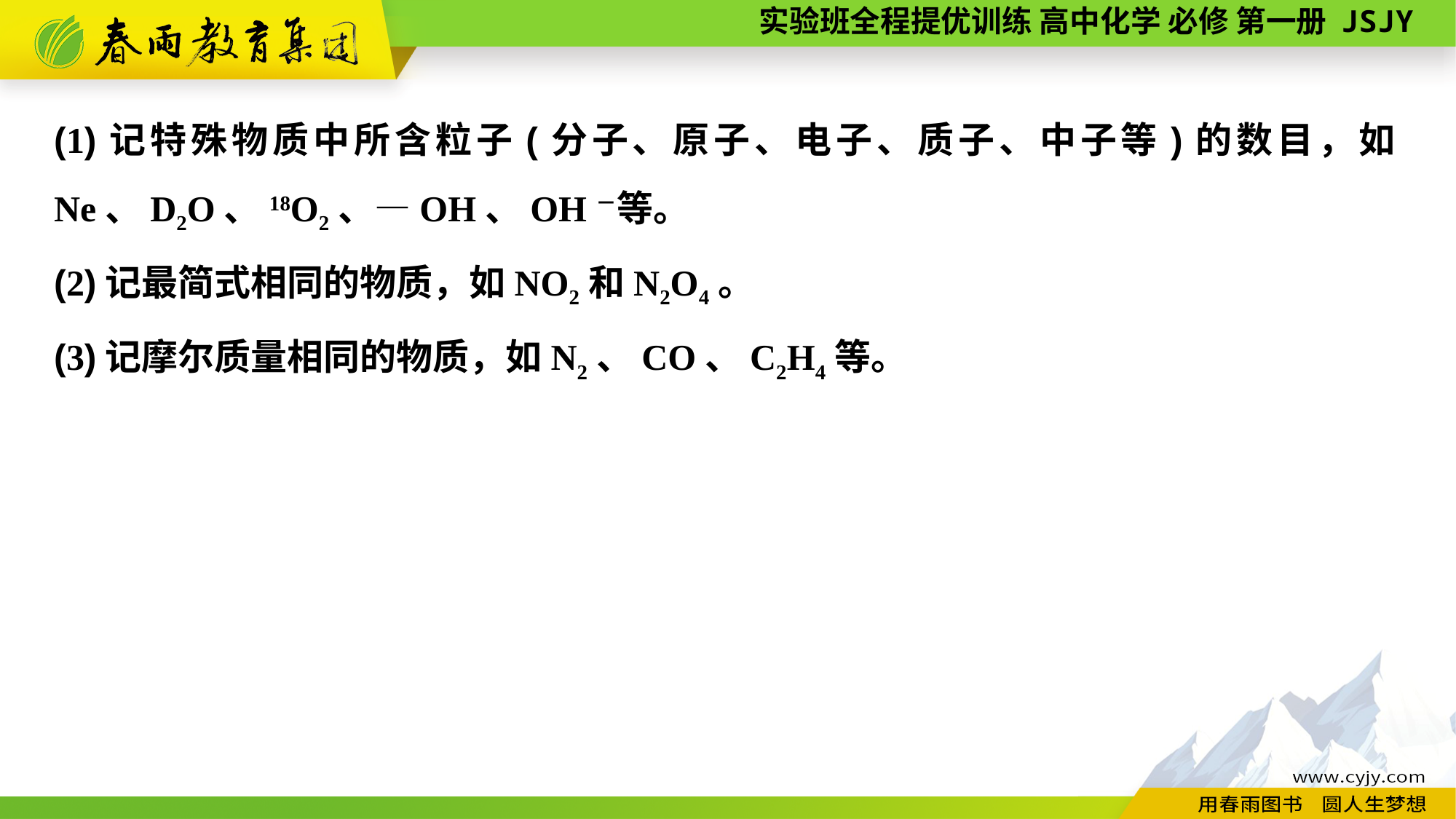

(1)记特殊物质中所含粒子(分子、原子、电子、质子、中子等)的数目，如Ne、D2O、18O2、—OH、OH－等。
(2)记最简式相同的物质，如NO2和N2O4。
(3)记摩尔质量相同的物质，如N2、CO、C2H4等。